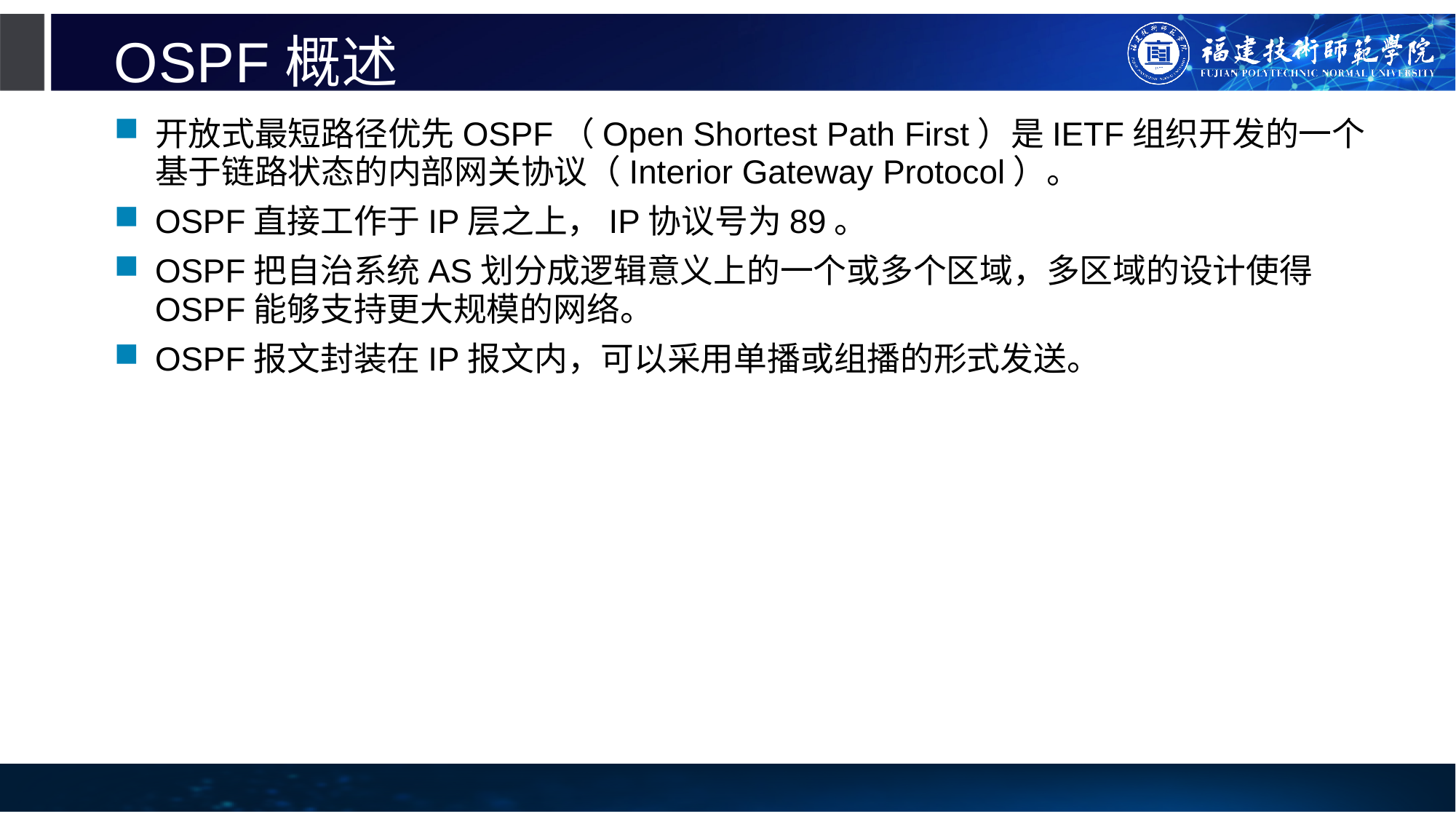

# OSPF概述
开放式最短路径优先OSPF（Open Shortest Path First）是IETF组织开发的一个基于链路状态的内部网关协议（Interior Gateway Protocol）。
OSPF直接工作于IP层之上，IP协议号为89。
OSPF把自治系统AS划分成逻辑意义上的一个或多个区域，多区域的设计使得OSPF能够支持更大规模的网络。
OSPF报文封装在IP报文内，可以采用单播或组播的形式发送。